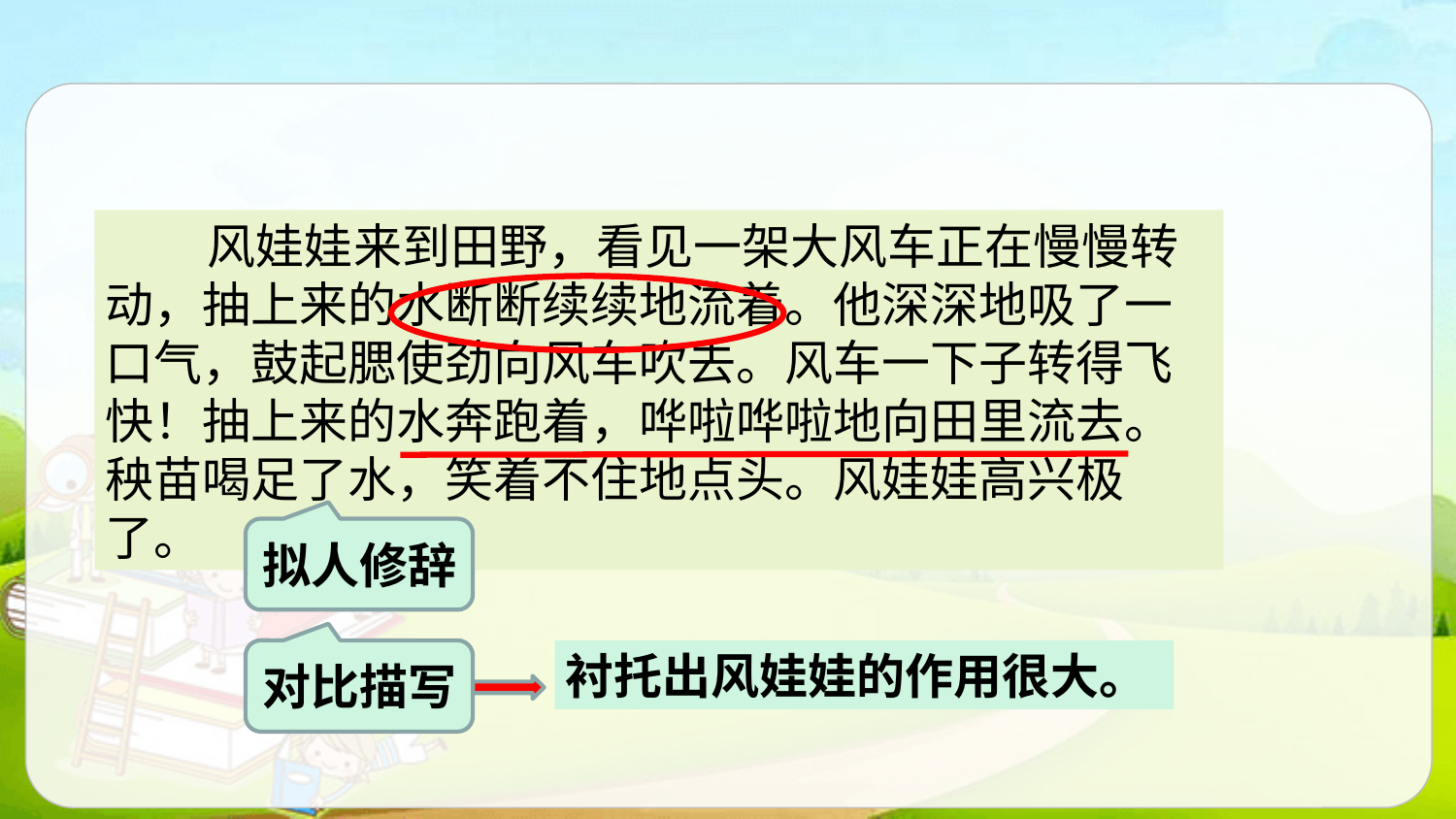

风娃娃来到田野，看见一架大风车正在慢慢转动，抽上来的水断断续续地流着。他深深地吸了一口气，鼓起腮使劲向风车吹去。风车一下子转得飞快！抽上来的水奔跑着，哗啦哗啦地向田里流去。秧苗喝足了水，笑着不住地点头。风娃娃高兴极了。

拟人修辞
衬托出风娃娃的作用很大。
对比描写